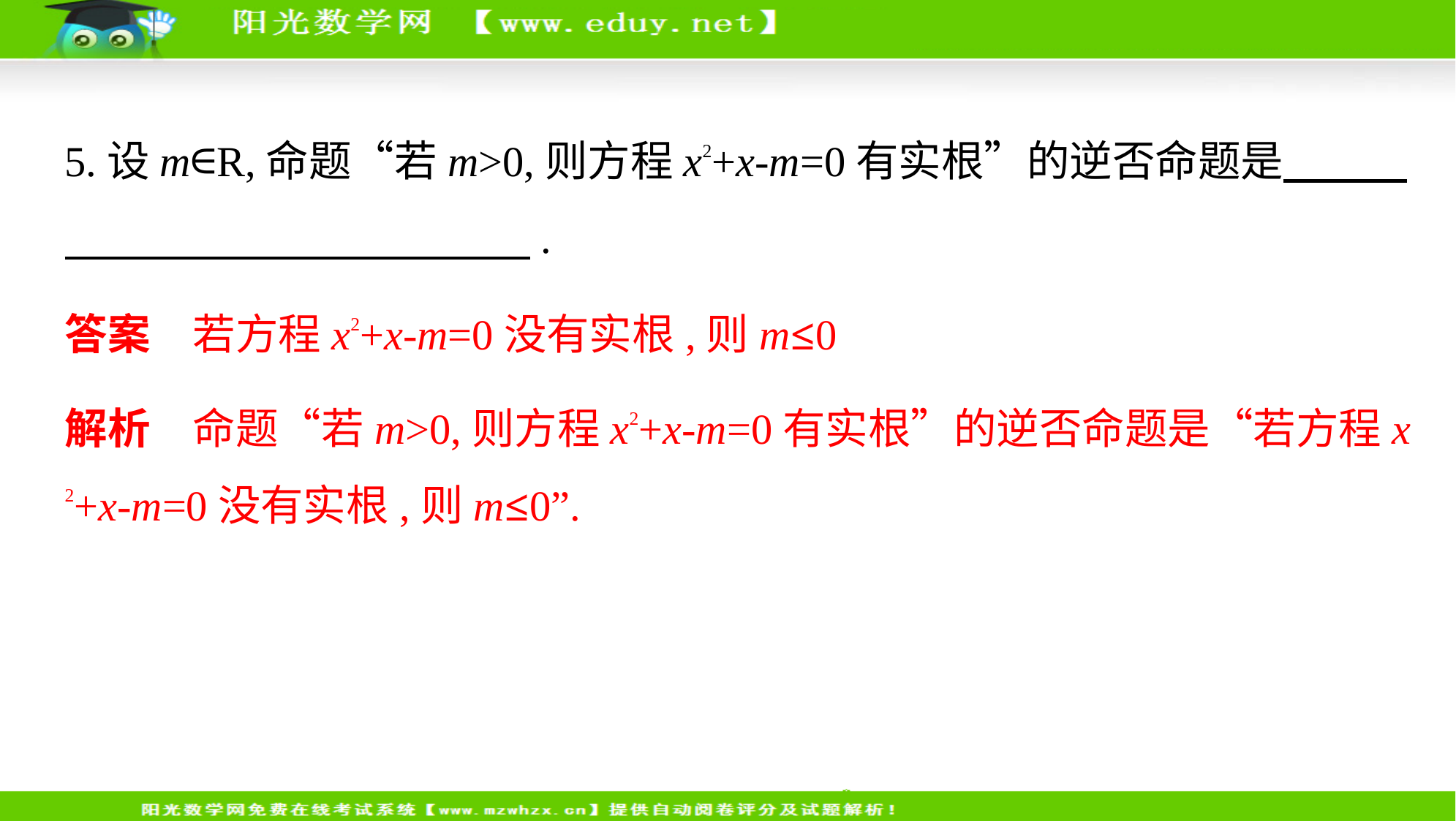

5.设m∈R,命题“若m>0,则方程x2+x-m=0有实根”的逆否命题是　　    
　　　　　　　　　　    .
答案　若方程x2+x-m=0没有实根,则m≤0
解析　命题“若m>0,则方程x2+x-m=0有实根”的逆否命题是“若方程x
2+x-m=0没有实根,则m≤0”.